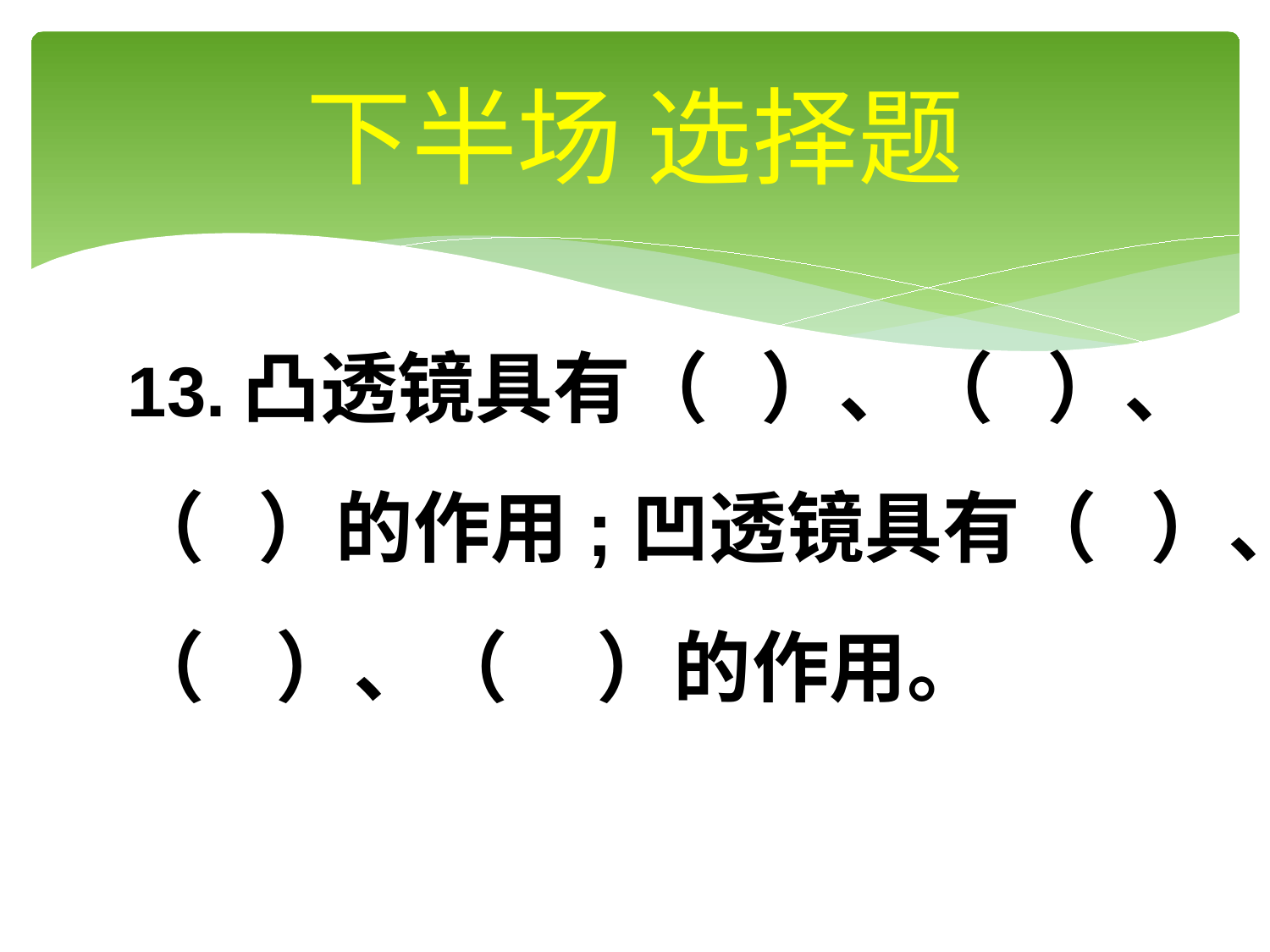

# 下半场 选择题
13.凸透镜具有（   ）、（   ）、（   ）的作用;凹透镜具有（   ）、（    ）、（     ）的作用。